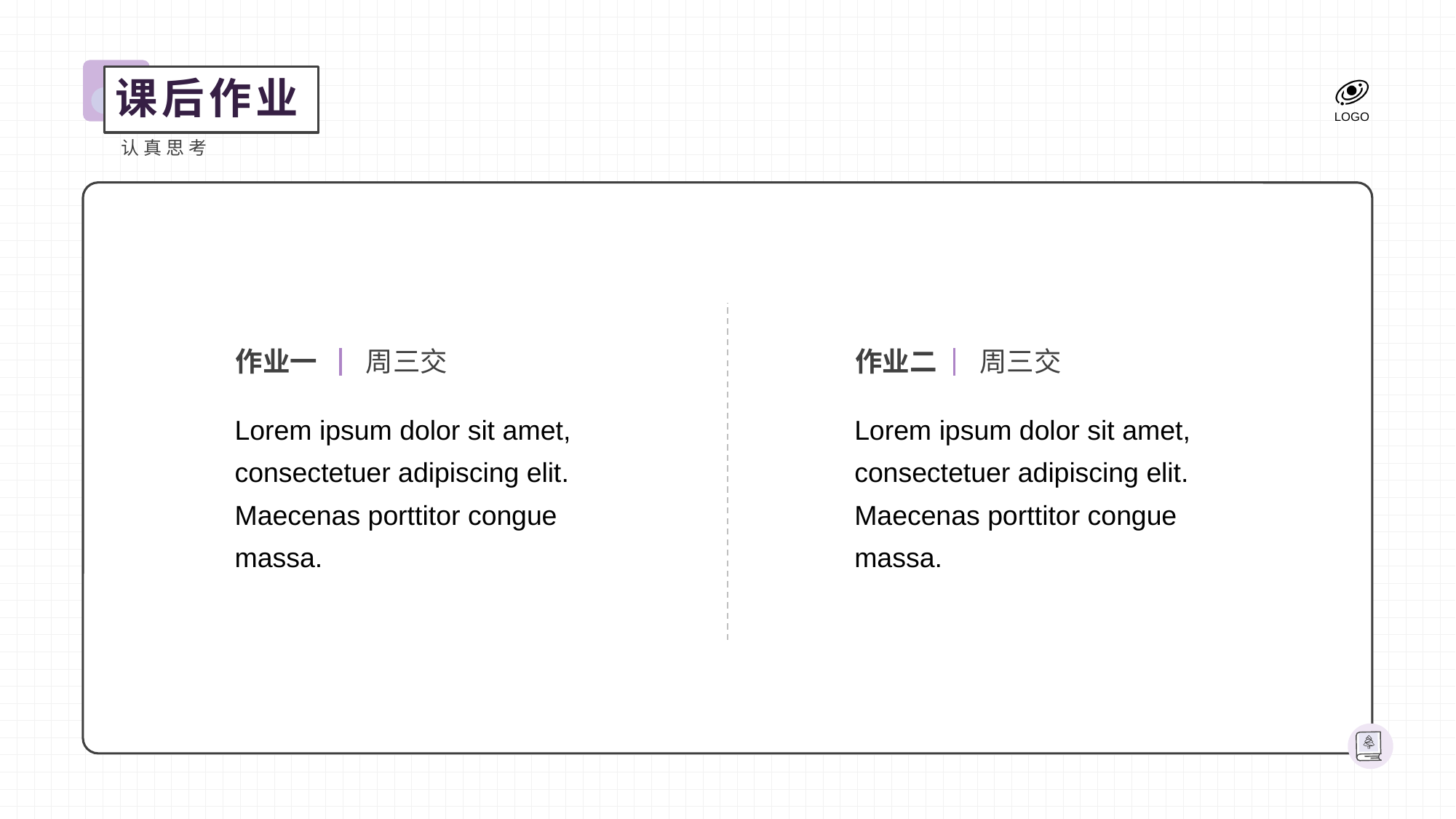

课后作业
认真思考

作业一
周三交
作业二
周三交
Lorem ipsum dolor sit amet, consectetuer adipiscing elit. Maecenas porttitor congue massa.
Lorem ipsum dolor sit amet, consectetuer adipiscing elit. Maecenas porttitor congue massa.